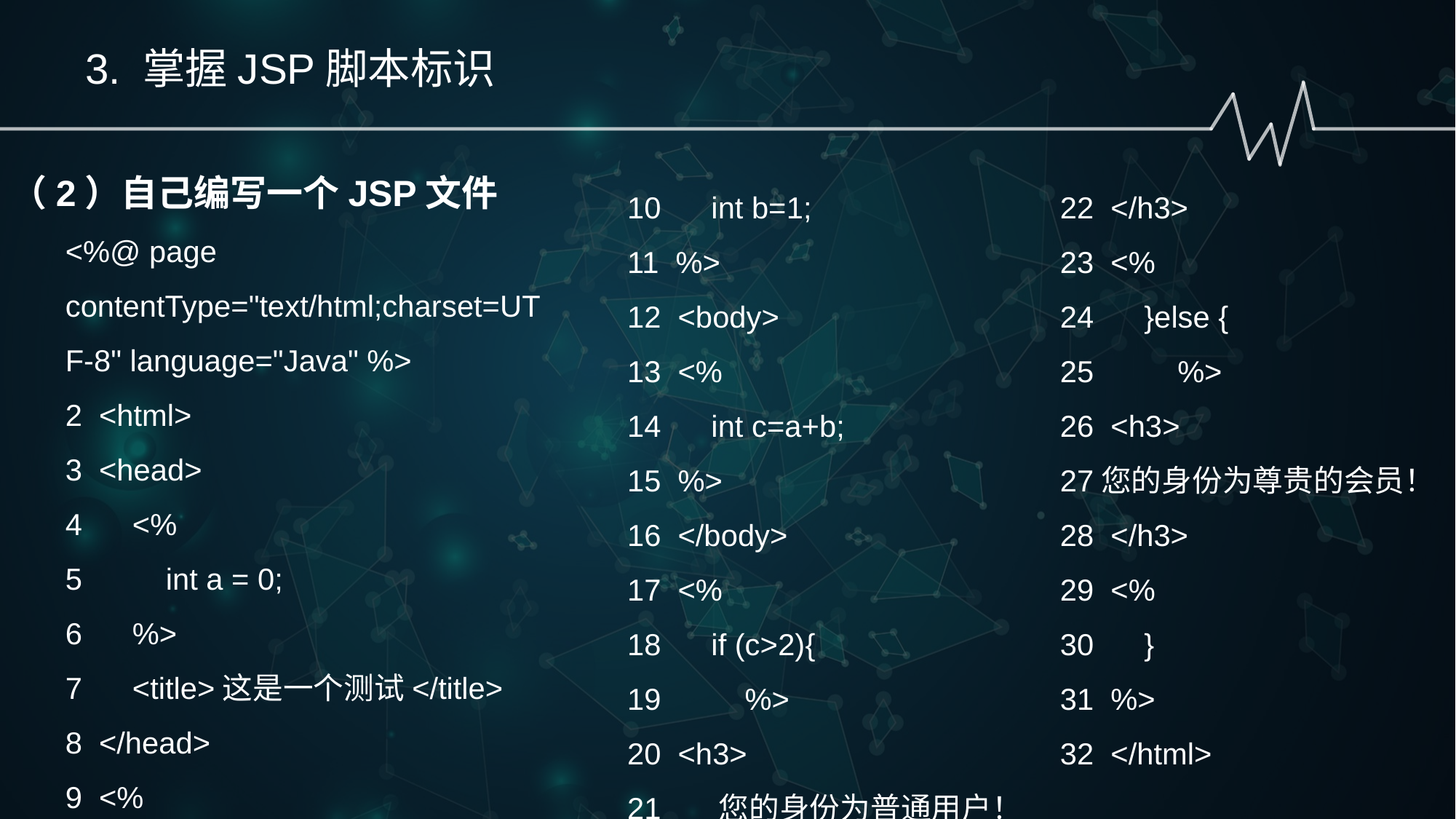

3. 掌握JSP脚本标识
（2）自己编写一个JSP文件
<%@ page contentType="text/html;charset=UTF-8" language="Java" %>
2  <html>
3  <head>
4      <%
5          int a = 0;
6      %>
7      <title>这是一个测试</title>
8  </head>
9  <%

10      int b=1;
11  %>
12  <body>
13  <%
14      int c=a+b;
15  %>
16  </body>
17  <%
18      if (c>2){
19          %>
20  <h3>
21      您的身份为普通用户！

22  </h3>
23  <%
24      }else {
25          %>
26  <h3>
27您的身份为尊贵的会员！
28  </h3>
29  <%
30      }
31  %>
32  </html>